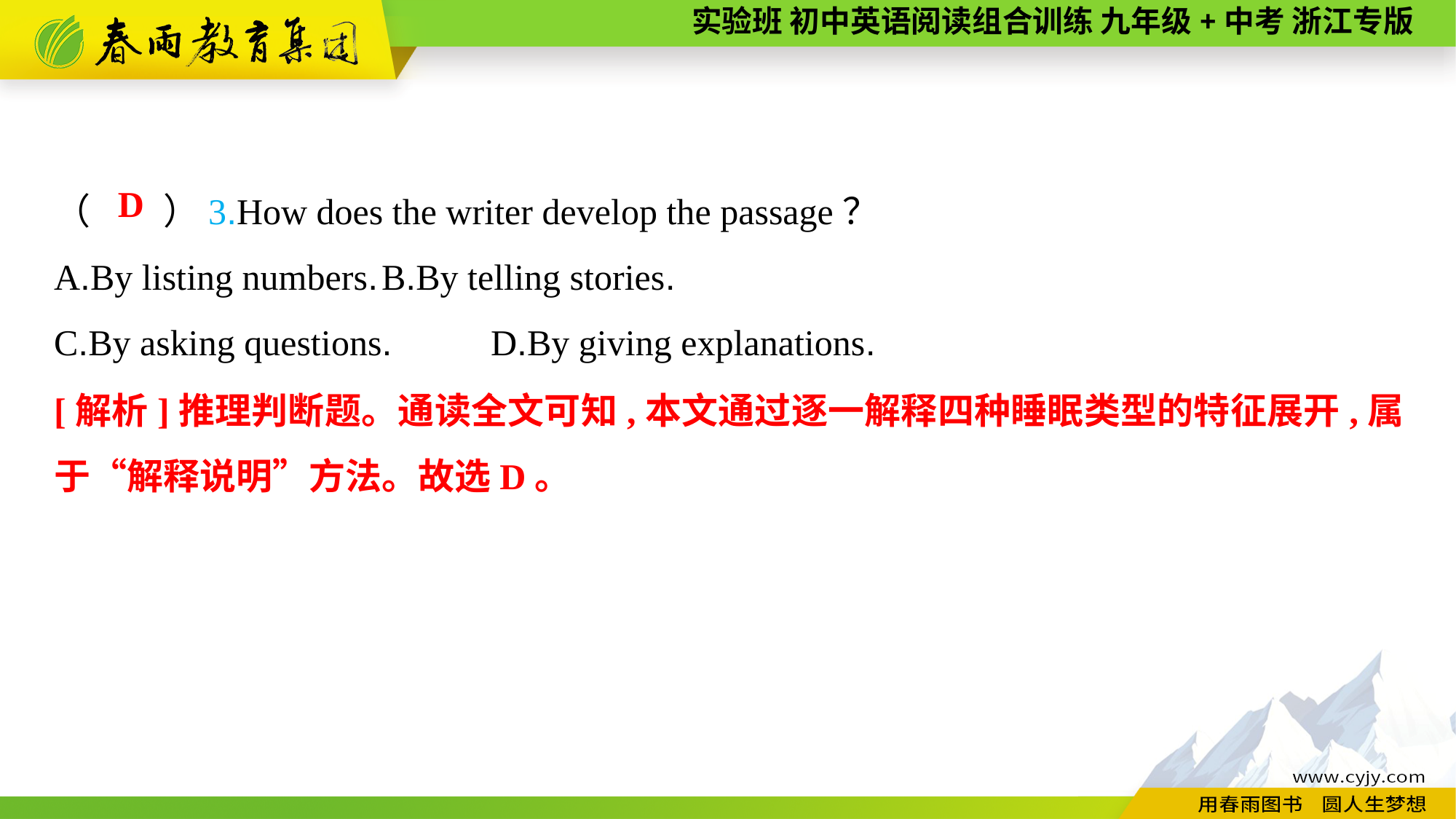

（　　）3.How does the writer develop the passage？
A.By listing numbers.	B.By telling stories.
C.By asking questions.	D.By giving explanations.
D
[解析]推理判断题。通读全文可知,本文通过逐一解释四种睡眠类型的特征展开,属于“解释说明”方法。故选D。